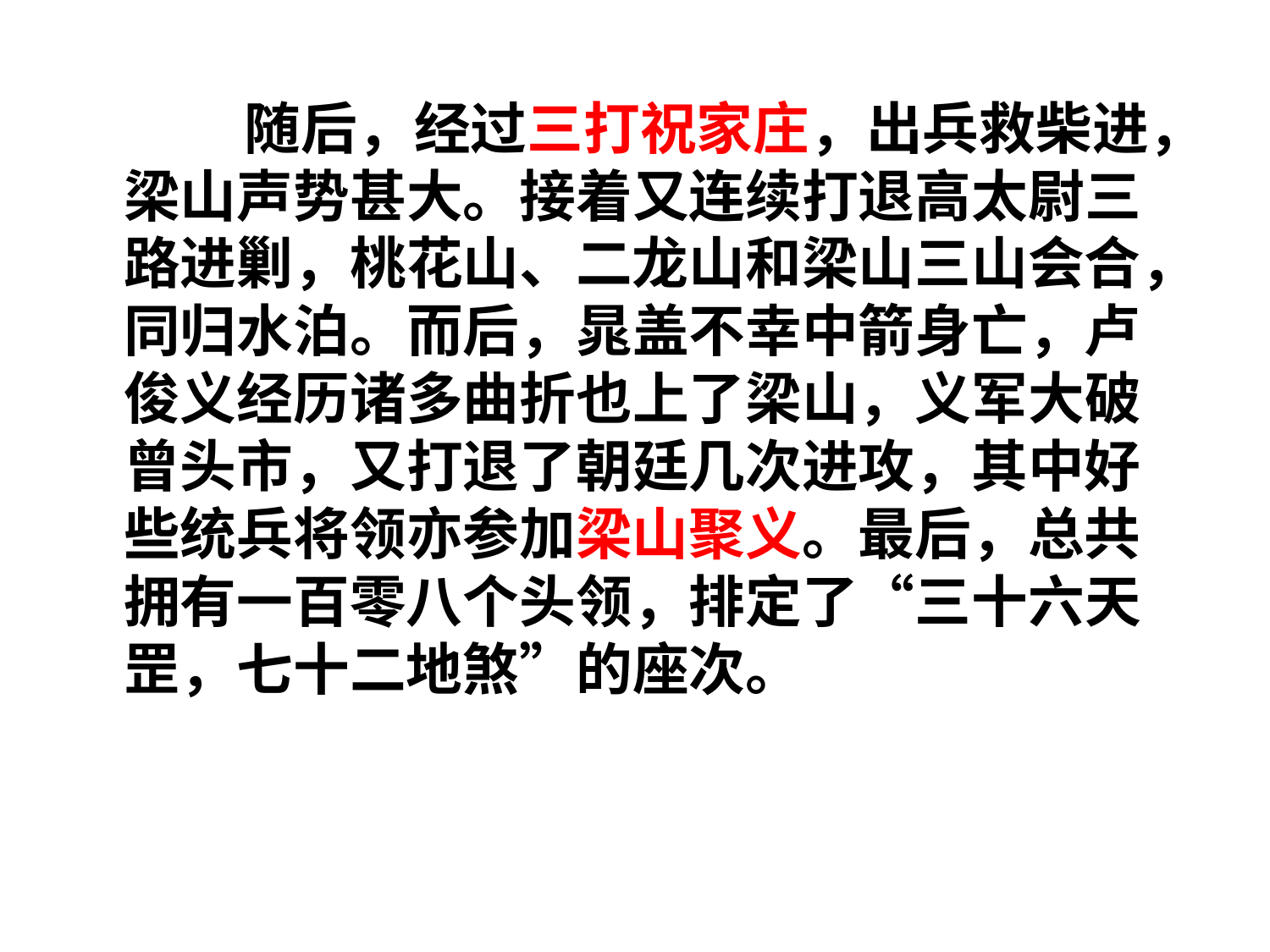

随后，经过三打祝家庄，出兵救柴进，梁山声势甚大。接着又连续打退高太尉三路进剿，桃花山、二龙山和梁山三山会合，同归水泊。而后，晁盖不幸中箭身亡，卢俊义经历诸多曲折也上了梁山，义军大破曾头市，又打退了朝廷几次进攻，其中好些统兵将领亦参加梁山聚义。最后，总共拥有一百零八个头领，排定了“三十六天罡，七十二地煞”的座次。